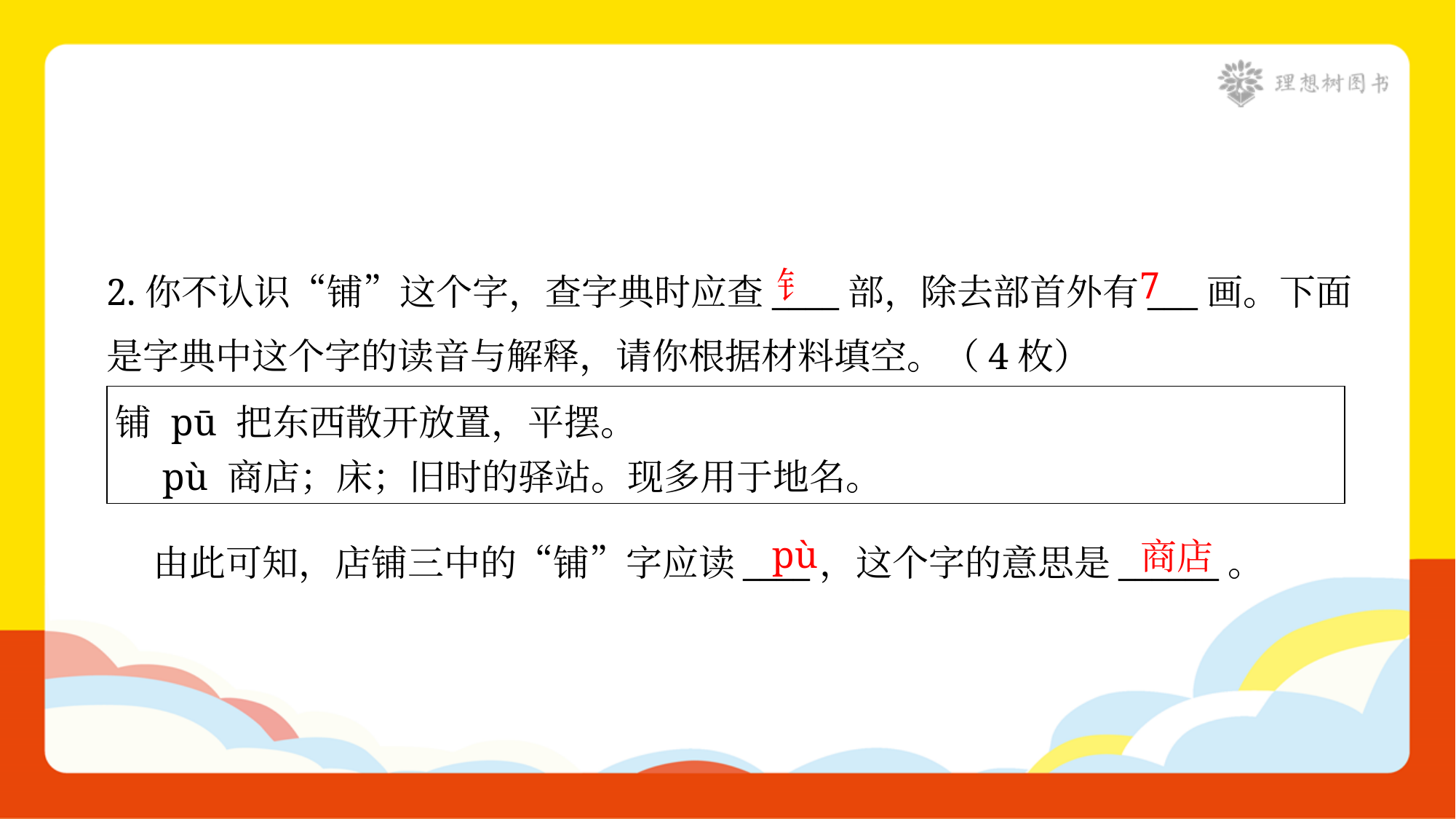

钅
7
2.你不认识“铺”这个字，查字典时应查____部，除去部首外有___画。下面
是字典中这个字的读音与解释，请你根据材料填空。（4枚）
| 铺 pū 把东西散开放置，平摆。 pù 商店；床；旧时的驿站。现多用于地名。 |
| --- |
pù
商店
    由此可知，店铺三中的“铺”字应读____，这个字的意思是______。